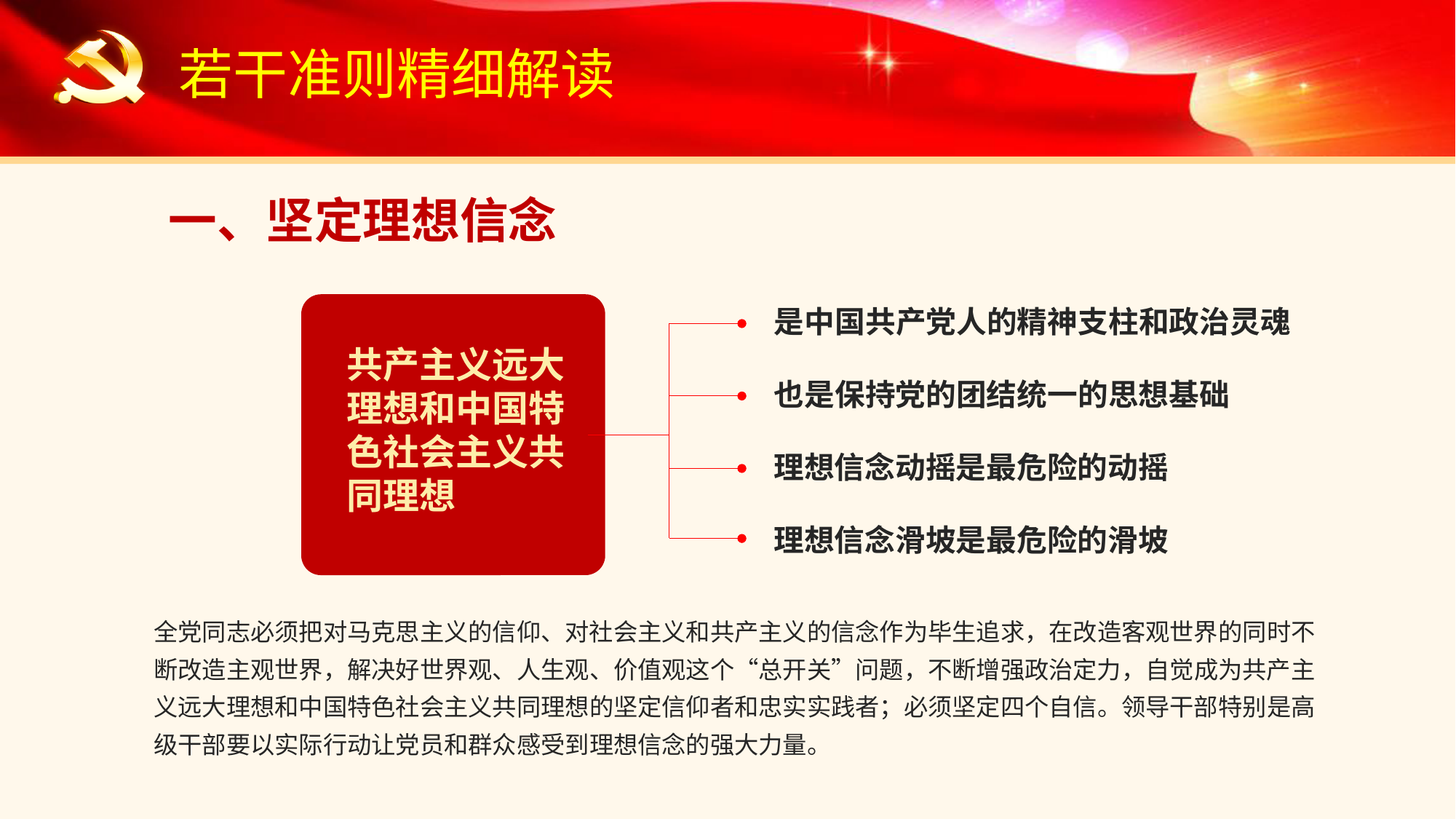

若干准则精细解读
一、坚定理想信念

是中国共产党人的精神支柱和政治灵魂
共产主义远大
理想和中国特
色社会主义共
同理想
也是保持党的团结统一的思想基础
理想信念动摇是最危险的动摇
理想信念滑坡是最危险的滑坡
全党同志必须把对马克思主义的信仰、对社会主义和共产主义的信念作为毕生追求，在改造客观世界的同时不断改造主观世界，解决好世界观、人生观、价值观这个“总开关”问题，不断增强政治定力，自觉成为共产主义远大理想和中国特色社会主义共同理想的坚定信仰者和忠实实践者；必须坚定四个自信。领导干部特别是高级干部要以实际行动让党员和群众感受到理想信念的强大力量。